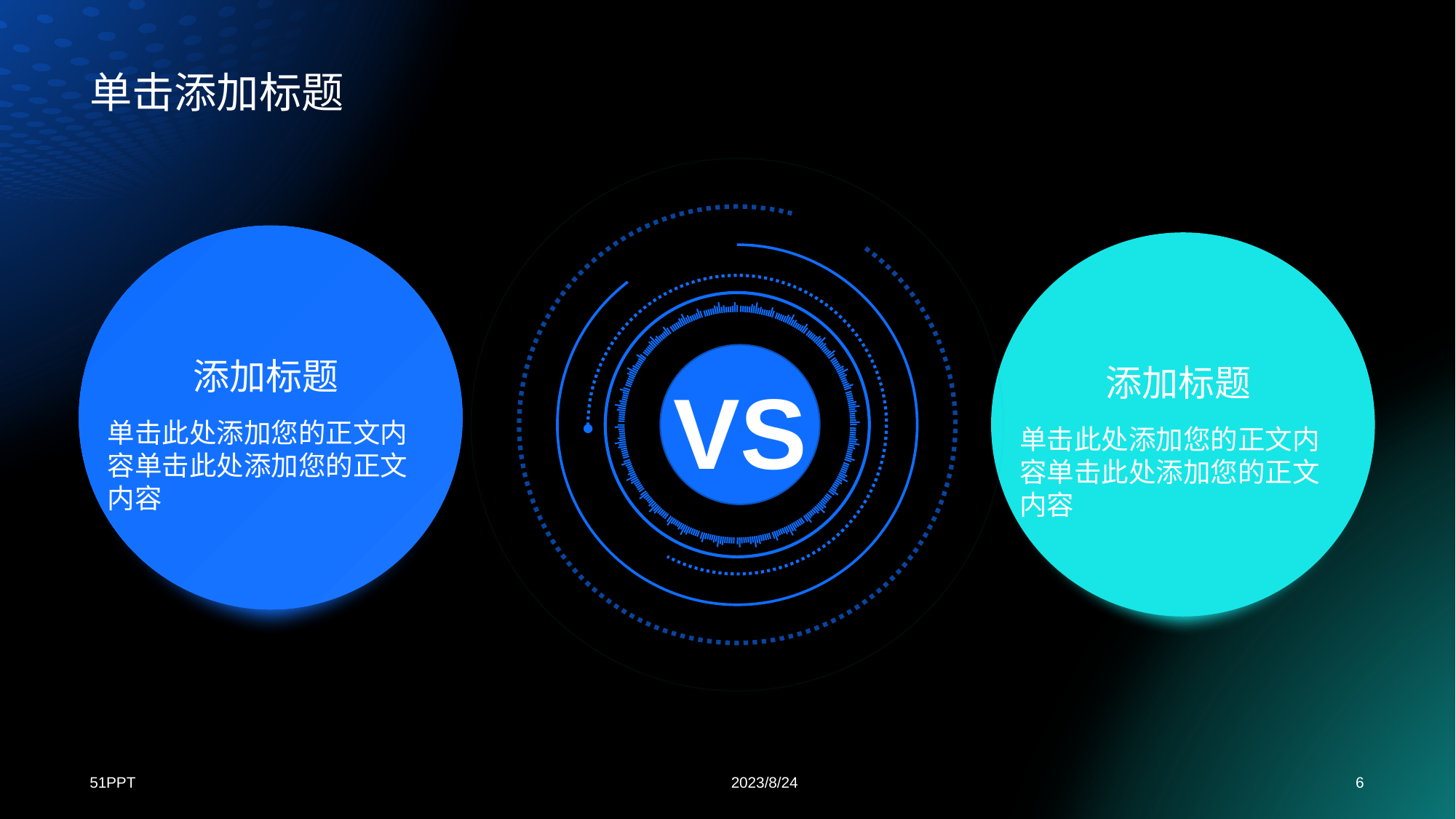

# 单击添加标题

VS

添加标题
单击此处添加您的正文内容单击此处添加您的正文内容

添加标题
单击此处添加您的正文内容单击此处添加您的正文内容

51PPT
2023/8/24
6